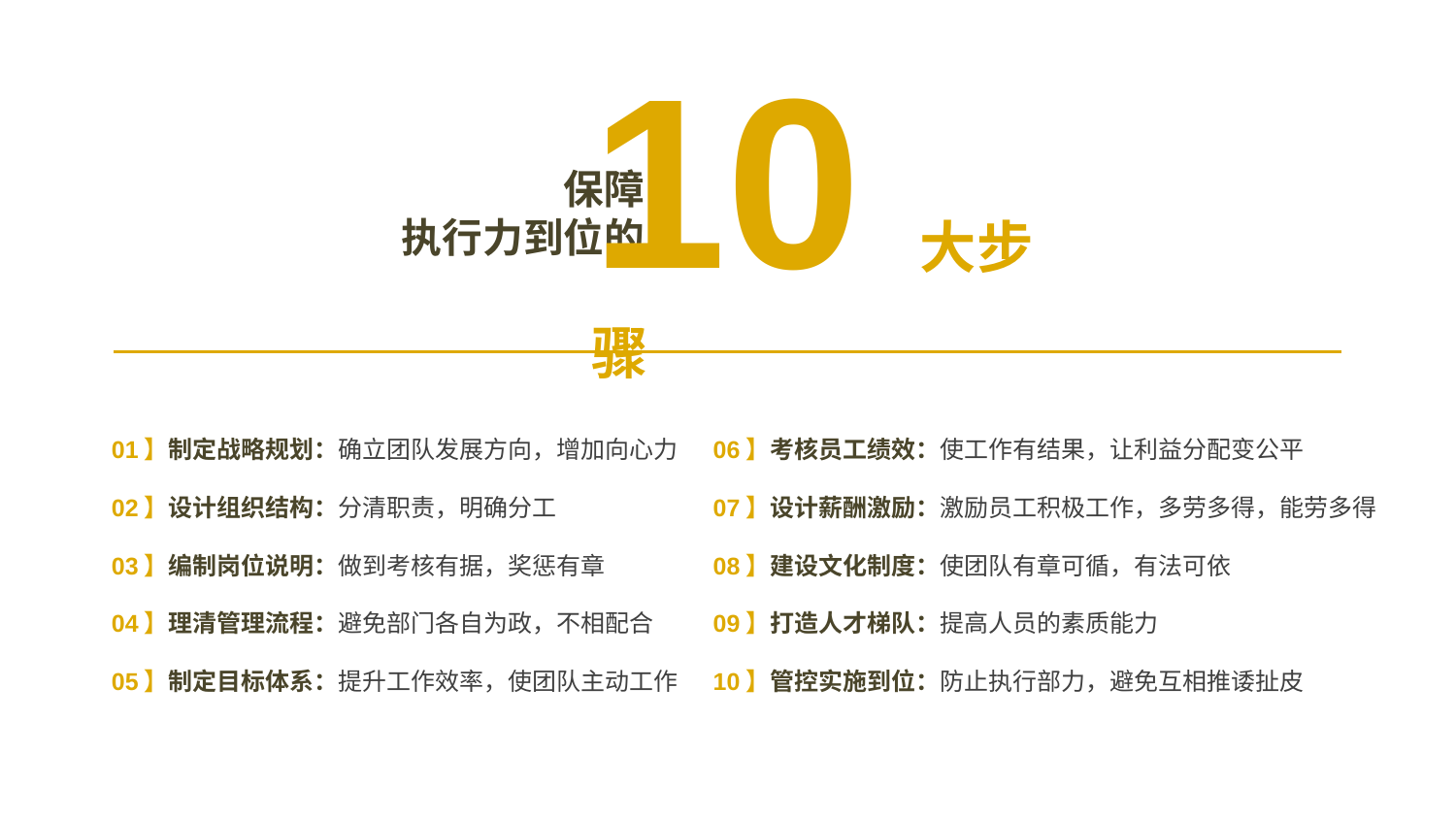

10大步骤
保障
执行力到位的
01】制定战略规划：确立团队发展方向，增加向心力
02】设计组织结构：分清职责，明确分工
03】编制岗位说明：做到考核有据，奖惩有章
04】理清管理流程：避免部门各自为政，不相配合
05】制定目标体系：提升工作效率，使团队主动工作
06】考核员工绩效：使工作有结果，让利益分配变公平
07】设计薪酬激励：激励员工积极工作，多劳多得，能劳多得
08】建设文化制度：使团队有章可循，有法可依
09】打造人才梯队：提高人员的素质能力
10】管控实施到位：防止执行部力，避免互相推诿扯皮